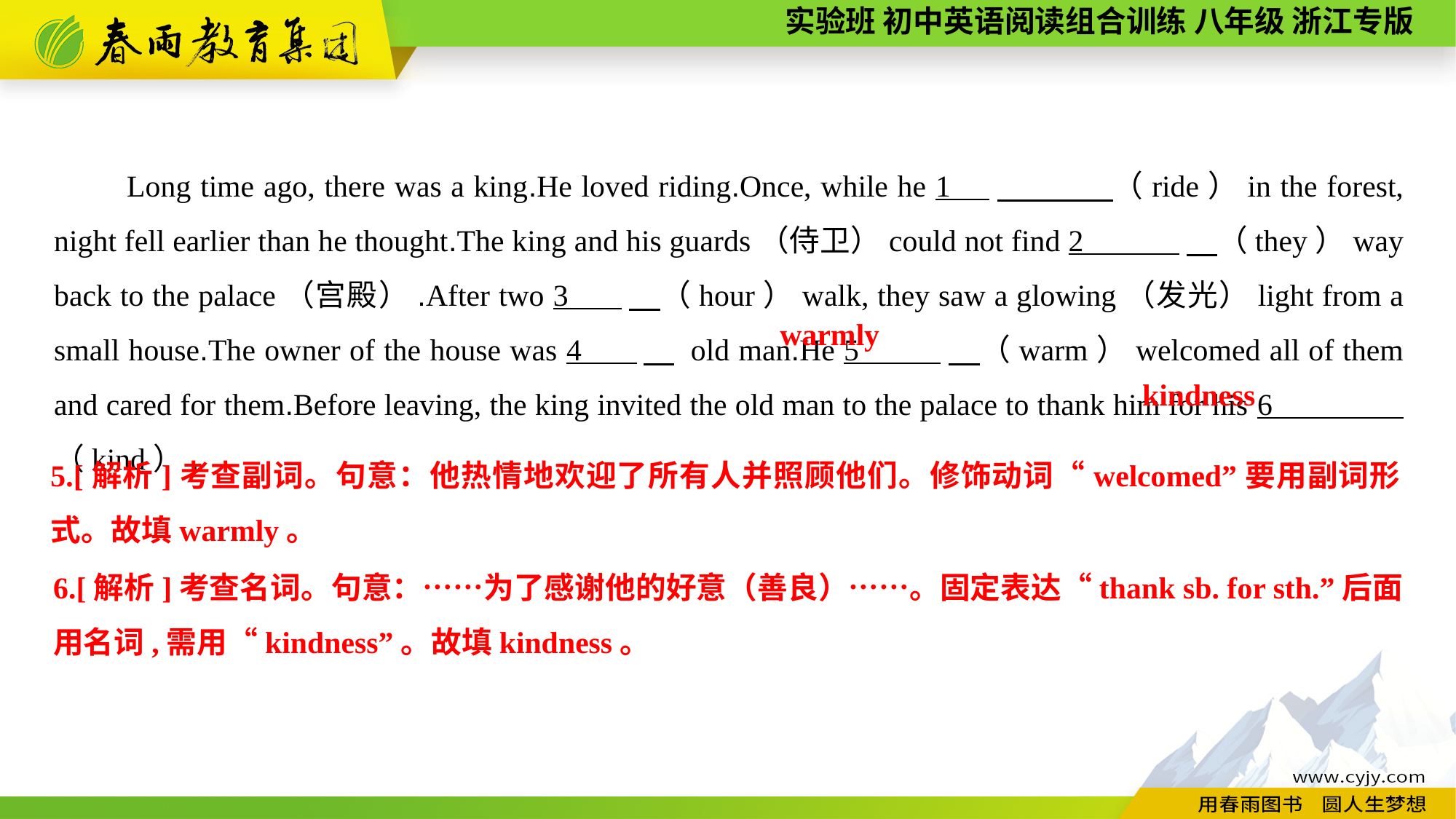

Long time ago, there was a king.He loved riding.Once, while he 1    　          （ride）in the forest, night fell earlier than he thought.The king and his guards（侍卫）could not find 2            　（they）way back to the palace（宫殿）.After two 3      　（hour）walk, they saw a glowing（发光）light from a small house.The owner of the house was 4      　 old man.He 5         　（warm）welcomed all of them and cared for them.Before leaving, the king invited the old man to the palace to thank him for his 6                 （kind）.
warmly
 kindness
5.[解析]考查副词。句意：他热情地欢迎了所有人并照顾他们。修饰动词“welcomed”要用副词形式。故填warmly。
6.[解析]考查名词。句意：……为了感谢他的好意（善良）……。固定表达“thank sb. for sth.”后面用名词,需用“kindness”。故填kindness。